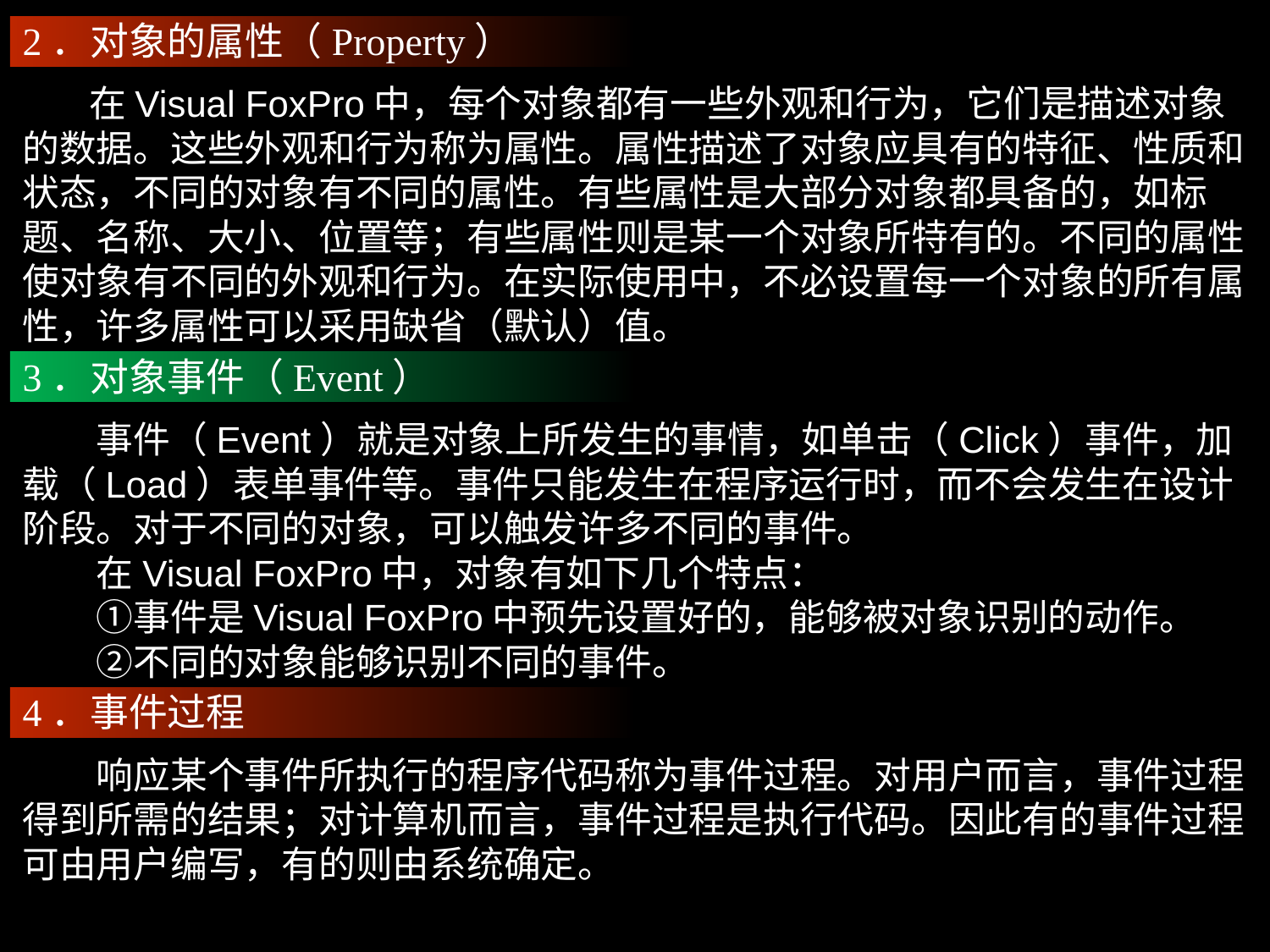

2．对象的属性（Property）
       在Visual FoxPro中，每个对象都有一些外观和行为，它们是描述对象的数据。这些外观和行为称为属性。属性描述了对象应具有的特征、性质和状态，不同的对象有不同的属性。有些属性是大部分对象都具备的，如标题、名称、大小、位置等；有些属性则是某一个对象所特有的。不同的属性使对象有不同的外观和行为。在实际使用中，不必设置每一个对象的所有属性，许多属性可以采用缺省（默认）值。
3．对象事件（Event）
　　事件（Event）就是对象上所发生的事情，如单击（Click）事件，加载（Load）表单事件等。事件只能发生在程序运行时，而不会发生在设计阶段。对于不同的对象，可以触发许多不同的事件。
　　在Visual FoxPro中，对象有如下几个特点：
　　①事件是Visual FoxPro中预先设置好的，能够被对象识别的动作。
　　②不同的对象能够识别不同的事件。
4．事件过程
　　响应某个事件所执行的程序代码称为事件过程。对用户而言，事件过程得到所需的结果；对计算机而言，事件过程是执行代码。因此有的事件过程可由用户编写，有的则由系统确定。